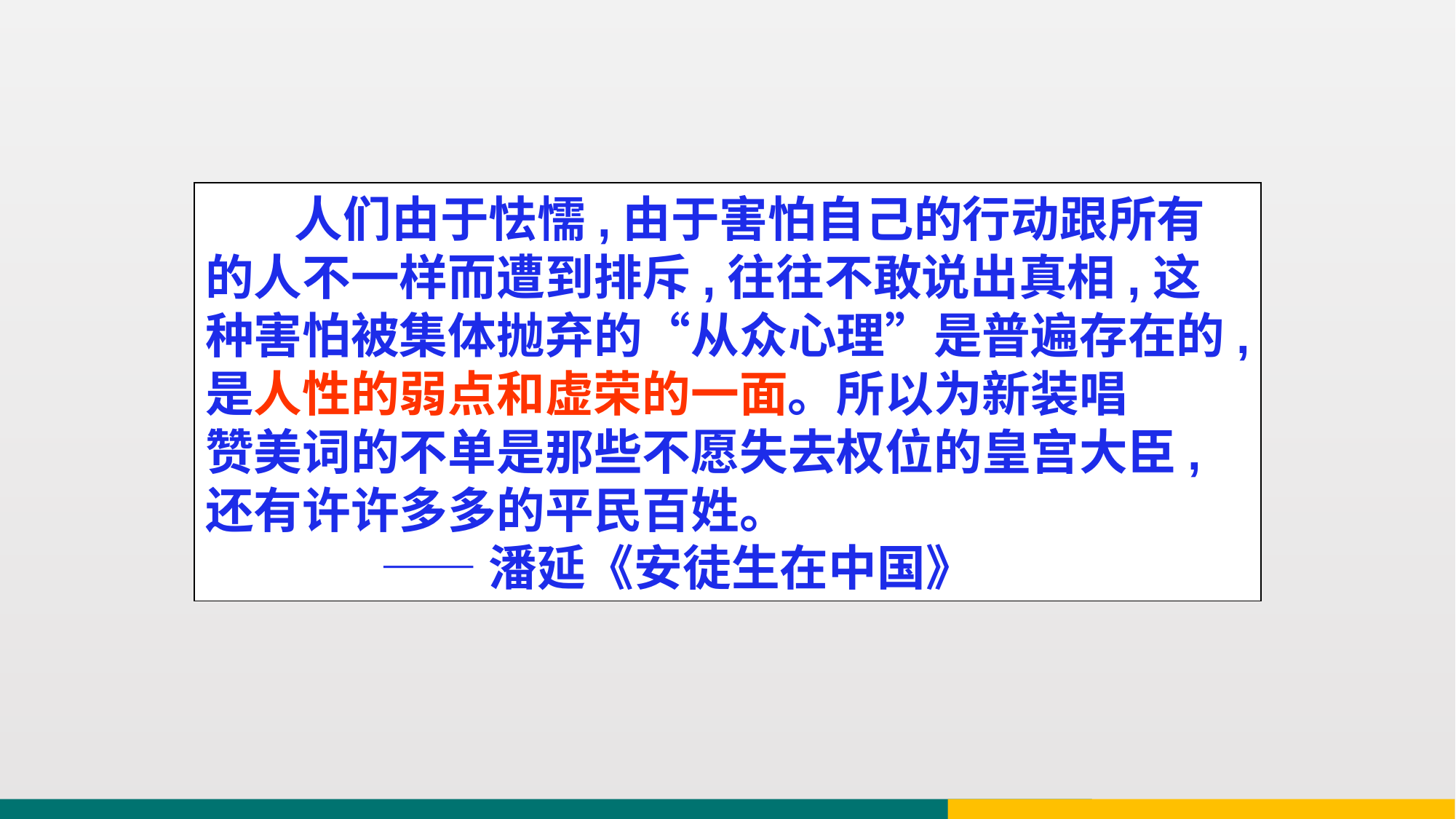

人们由于怯懦,由于害怕自己的行动跟所有
的人不一样而遭到排斥,往往不敢说出真相,这
种害怕被集体抛弃的“从众心理”是普遍存在的,
是人性的弱点和虚荣的一面。所以为新装唱
赞美词的不单是那些不愿失去权位的皇宫大臣,
还有许许多多的平民百姓。
                ——潘延《安徒生在中国》